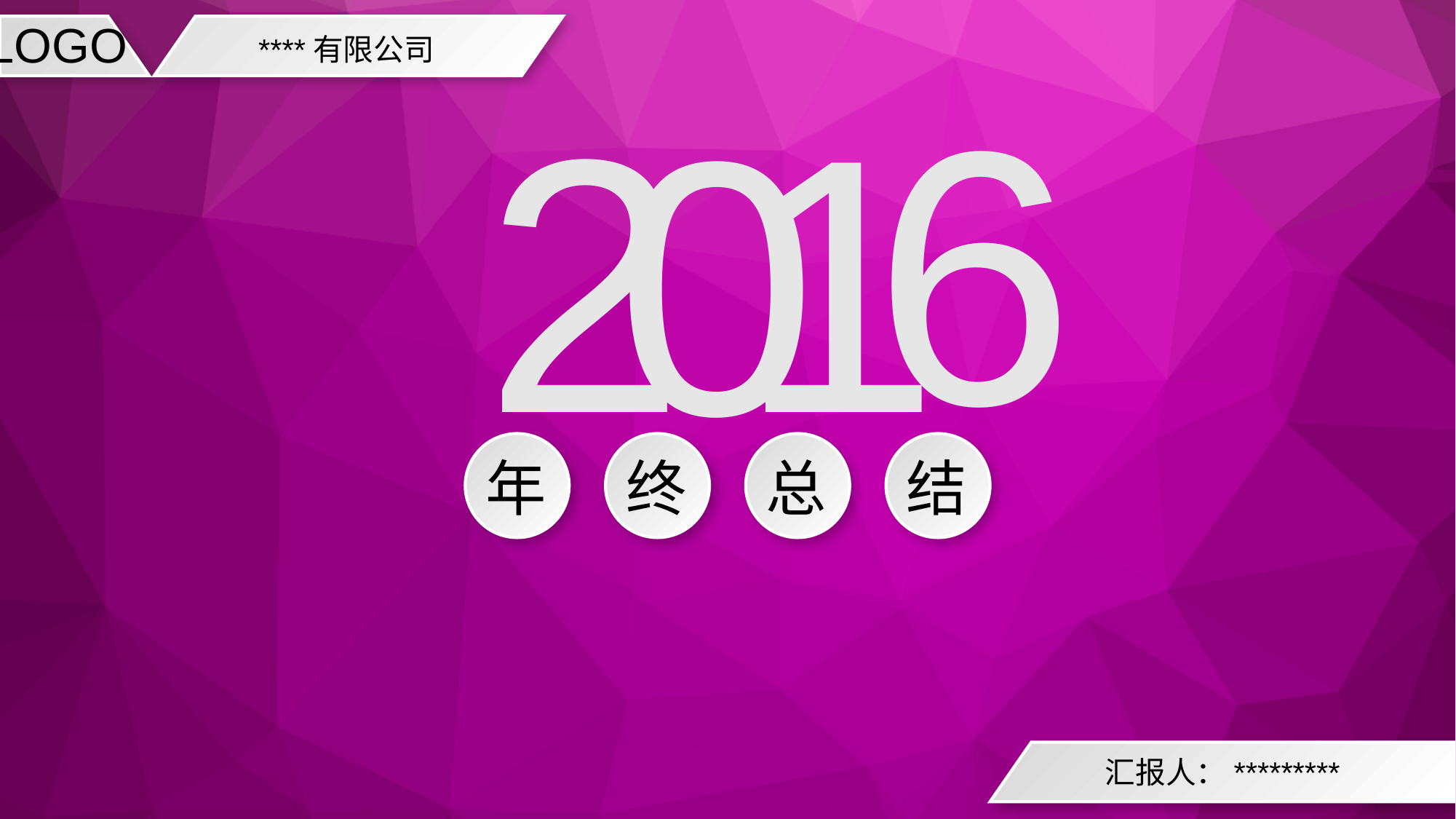

LOGO

****有限公司
6
2
1
0

年

终

总

结

汇报人：*********